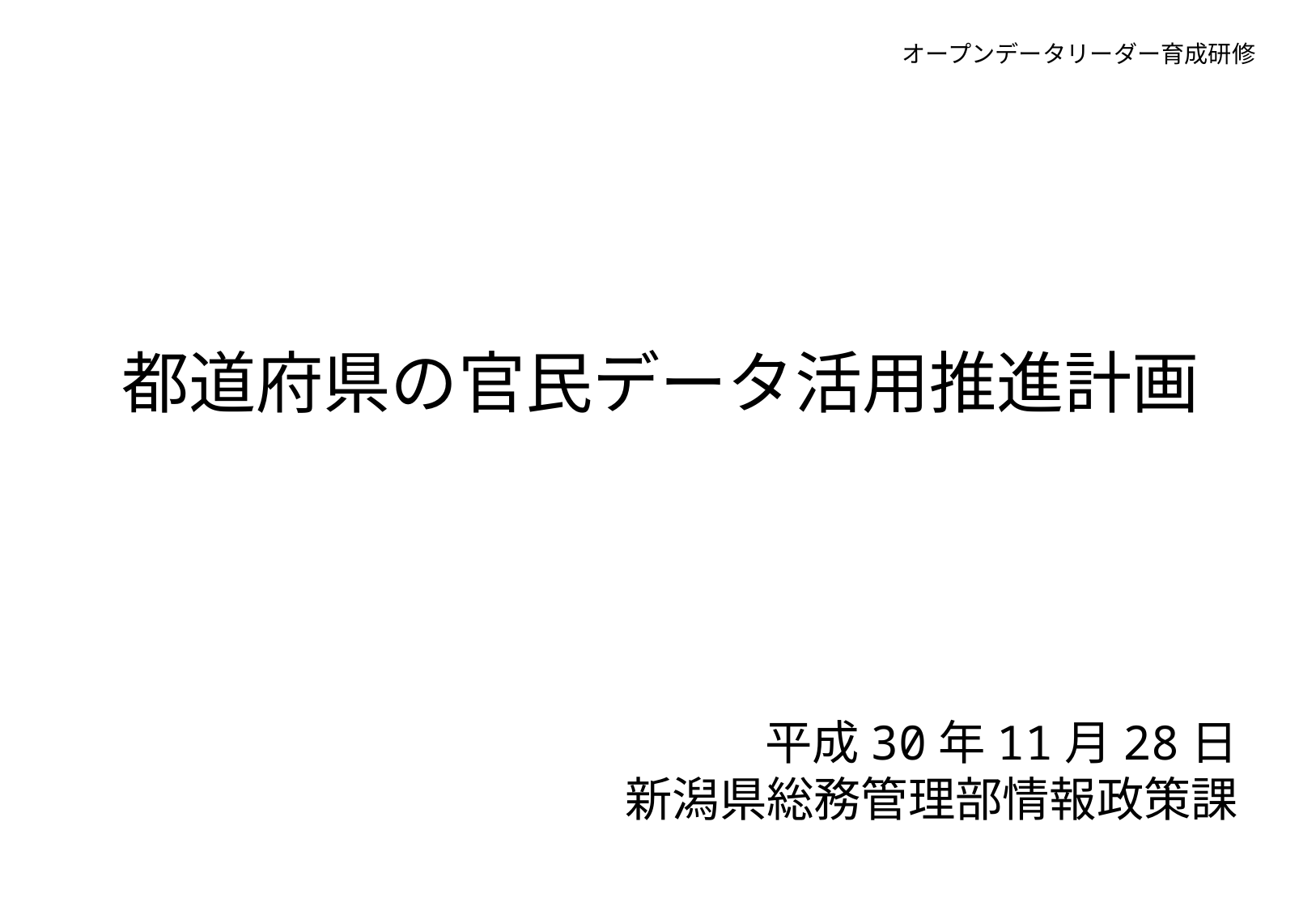

オープンデータリーダー育成研修
# 都道府県の官民データ活用推進計画
平成30年11月28日
新潟県総務管理部情報政策課